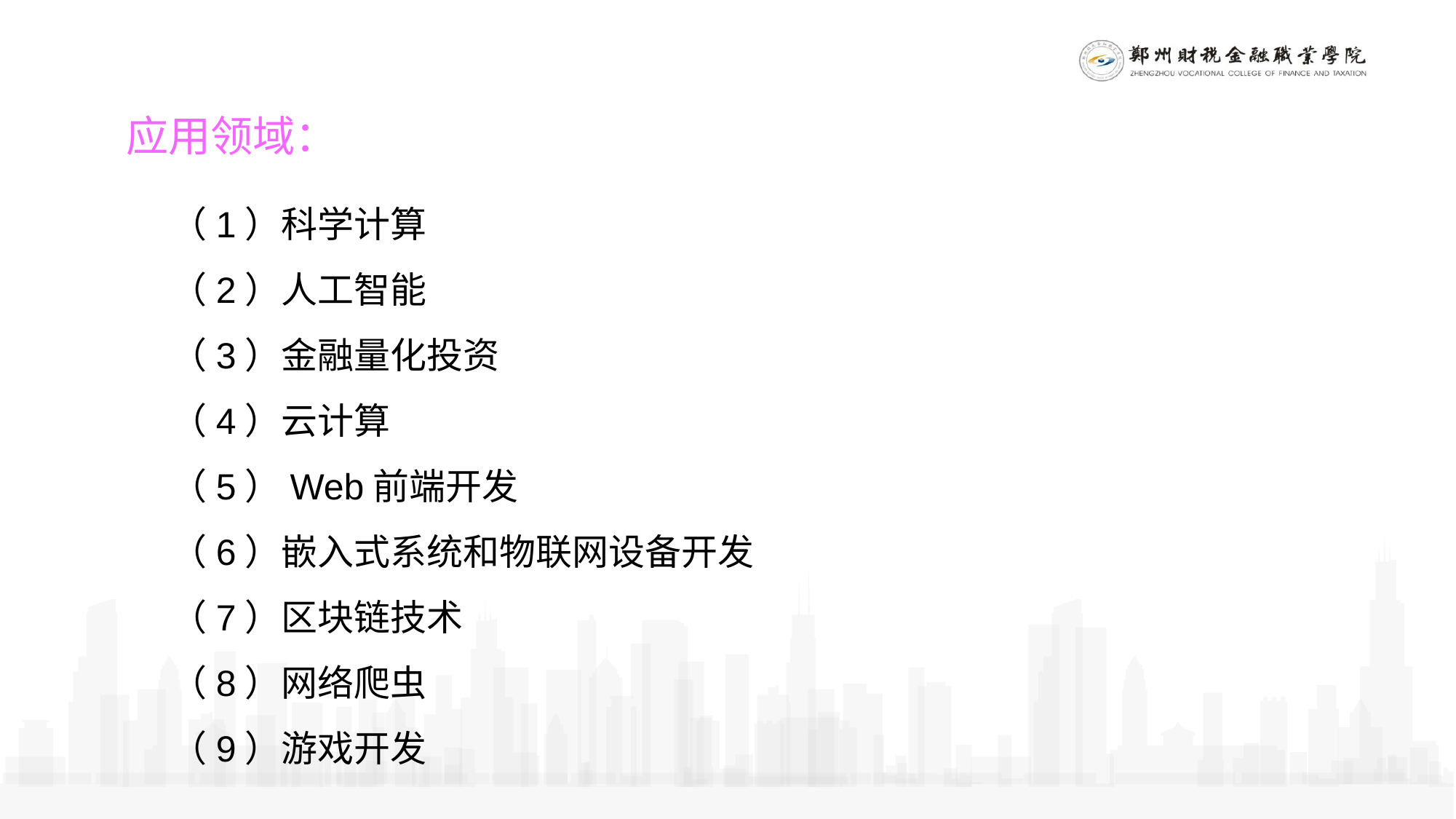

应用领域：
（1）科学计算
（2）人工智能
（3）金融量化投资
（4）云计算
（5）Web前端开发
（6）嵌入式系统和物联网设备开发
（7）区块链技术
（8）网络爬虫
（9）游戏开发